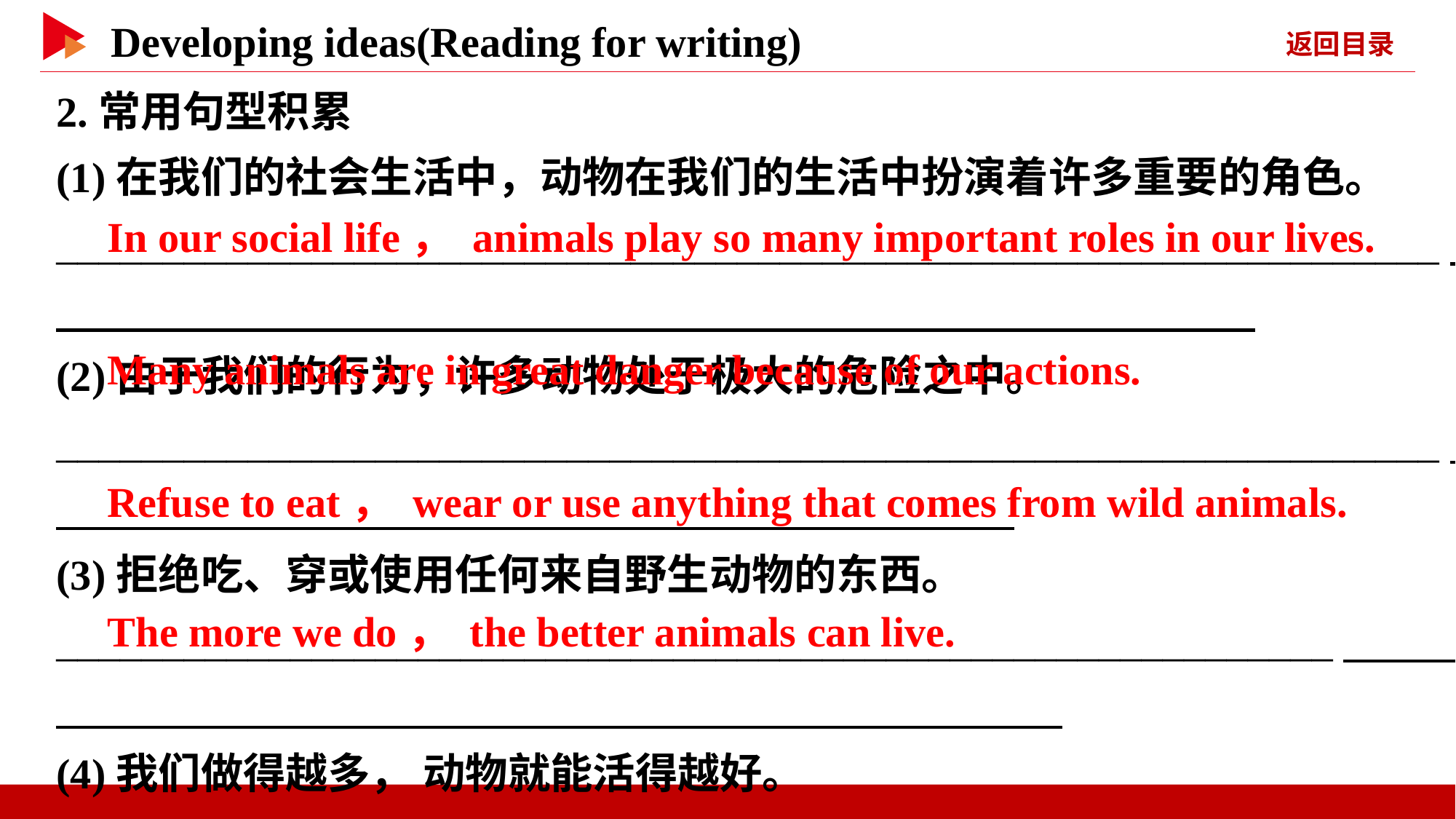

2.常用句型积累
(1)在我们的社会生活中，动物在我们的生活中扮演着许多重要的角色。
_________________________________________________________________
(2)由于我们的行为，许多动物处于极大的危险之中。
_________________________________________________________________
(3)拒绝吃、穿或使用任何来自野生动物的东西。
____________________________________________________________
(4)我们做得越多， 动物就能活得越好。
_____________________________________________
　In our social life， animals play so many important roles in our lives.
　Many animals are in great danger because of our actions.
　Refuse to eat， wear or use anything that comes from wild animals.
　The more we do， the better animals can live.